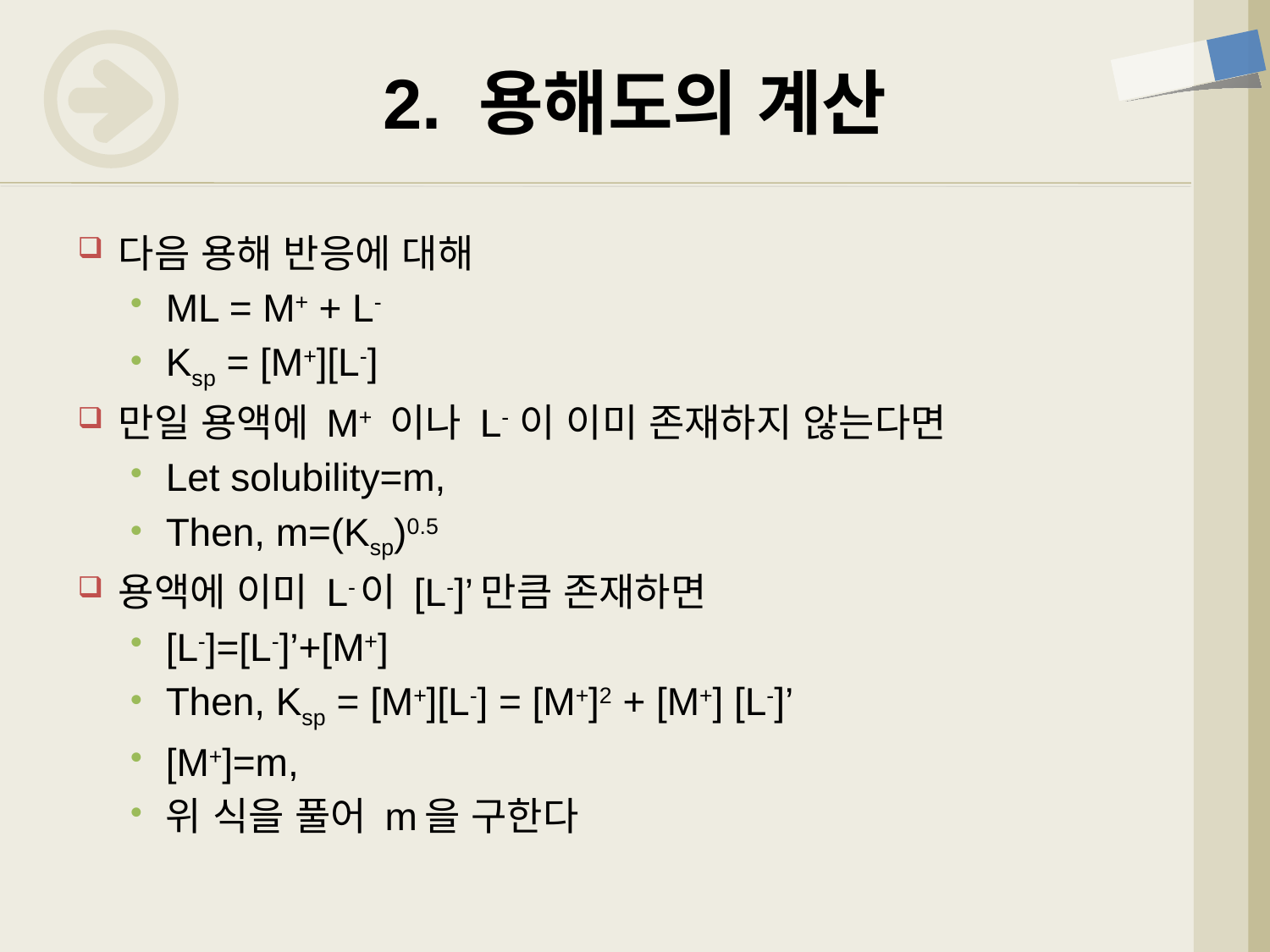

# 2. 용해도의 계산
다음 용해 반응에 대해
ML = M+ + L-
Ksp = [M+][L-]
만일 용액에 M+ 이나 L- 이 이미 존재하지 않는다면
Let solubility=m,
Then, m=(Ksp)0.5
용액에 이미 L-이 [L-]’만큼 존재하면
[L-]=[L-]’+[M+]
Then, Ksp = [M+][L-] = [M+]2 + [M+] [L-]’
[M+]=m,
위 식을 풀어 m을 구한다